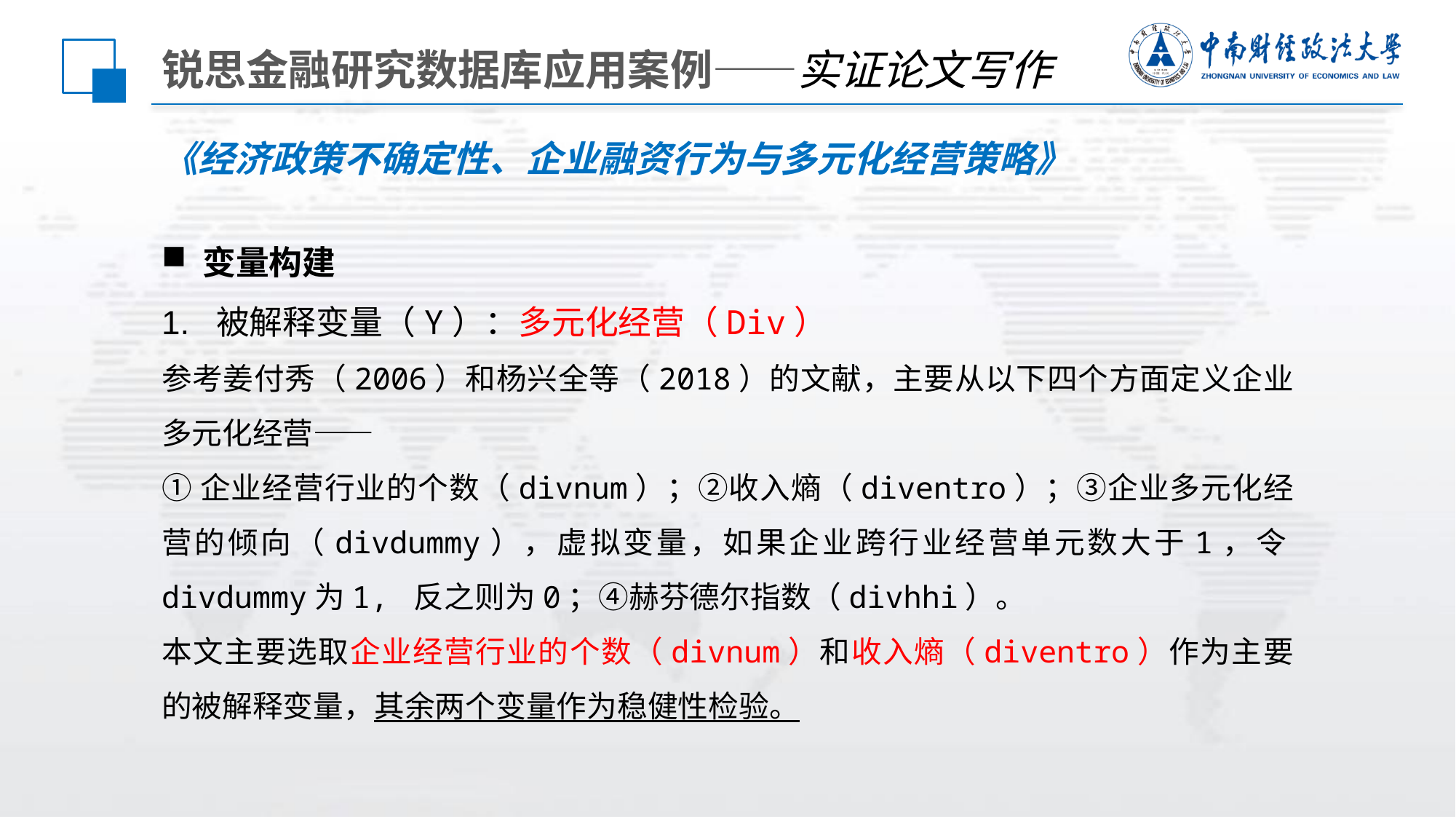

锐思金融研究数据库应用案例——实证论文写作
《经济政策不确定性、企业融资行为与多元化经营策略》
变量构建
被解释变量（Y）：多元化经营（Div）
参考姜付秀（2006）和杨兴全等（2018）的文献，主要从以下四个方面定义企业多元化经营——
①企业经营行业的个数（divnum）；②收入熵（diventro）；③企业多元化经营的倾向（divdummy），虚拟变量，如果企业跨行业经营单元数大于1，令divdummy为1, 反之则为0；④赫芬德尔指数（divhhi）。
本文主要选取企业经营行业的个数（divnum）和收入熵（diventro）作为主要的被解释变量，其余两个变量作为稳健性检验。